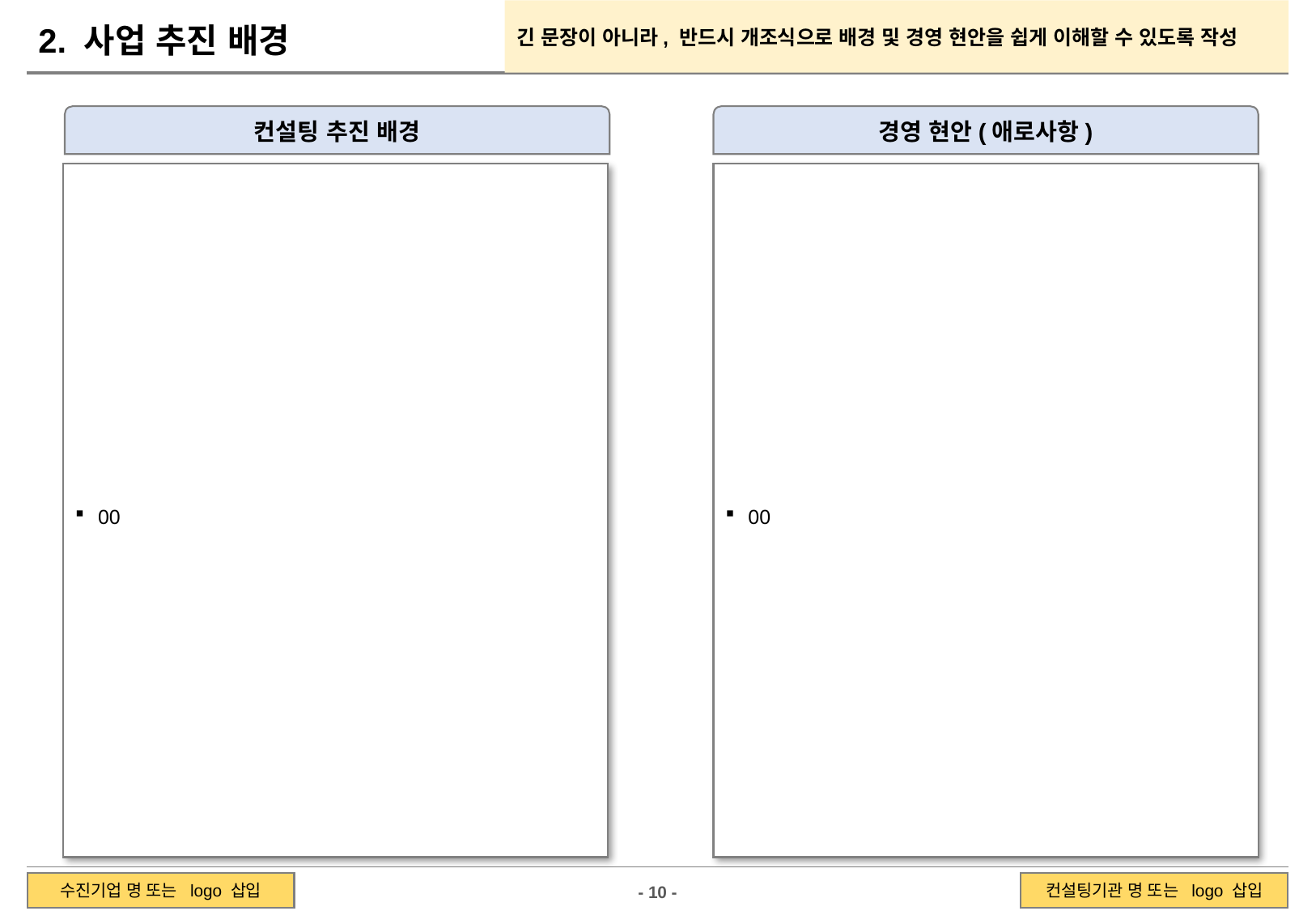

긴 문장이 아니라, 반드시 개조식으로 배경 및 경영 현안을 쉽게 이해할 수 있도록 작성
2. 사업 추진 배경
컨설팅 추진 배경
경영 현안(애로사항)
00
00